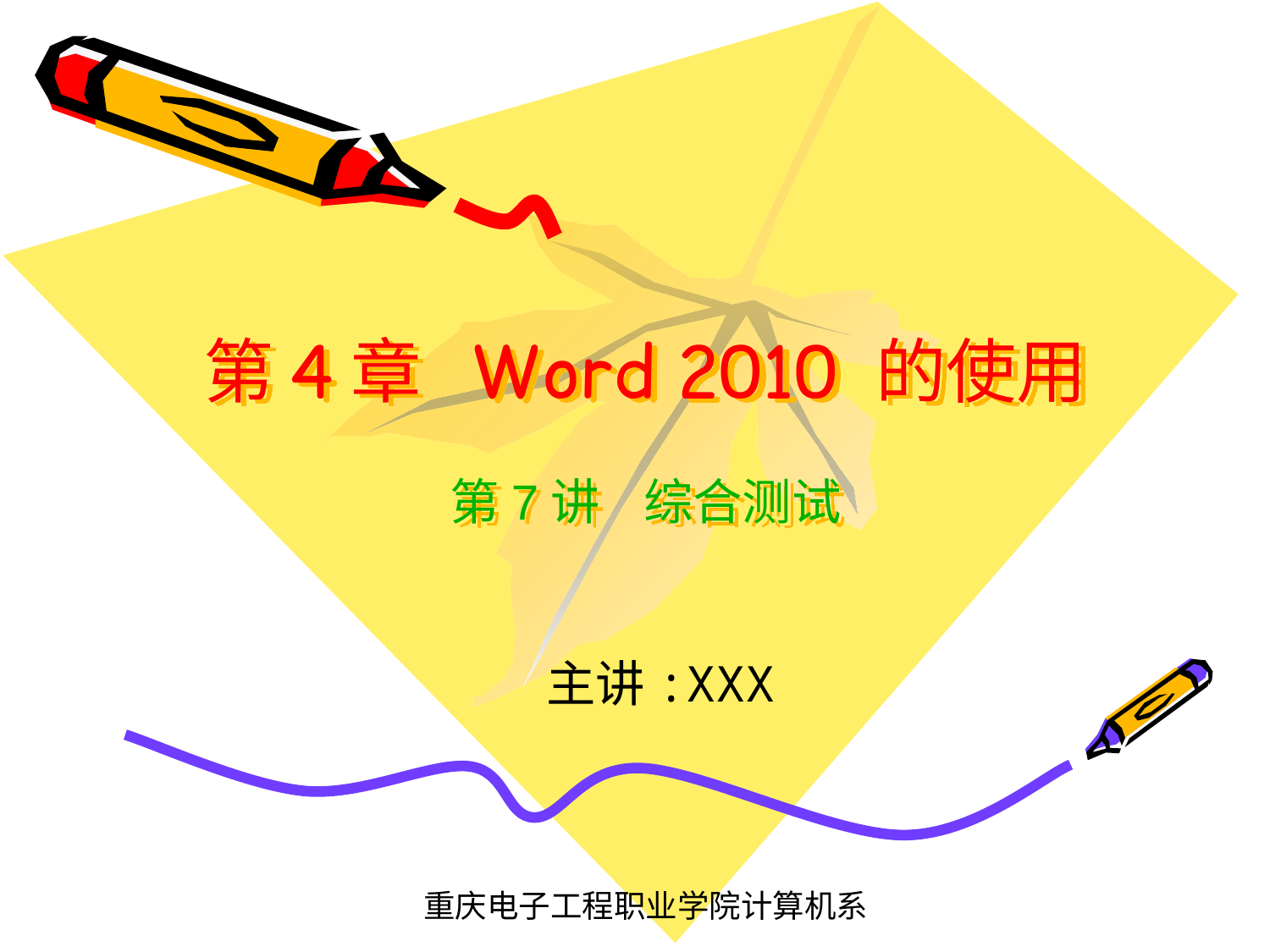

# 第4章  Word 2010 的使用 第7讲    综合测试
主讲:XXX